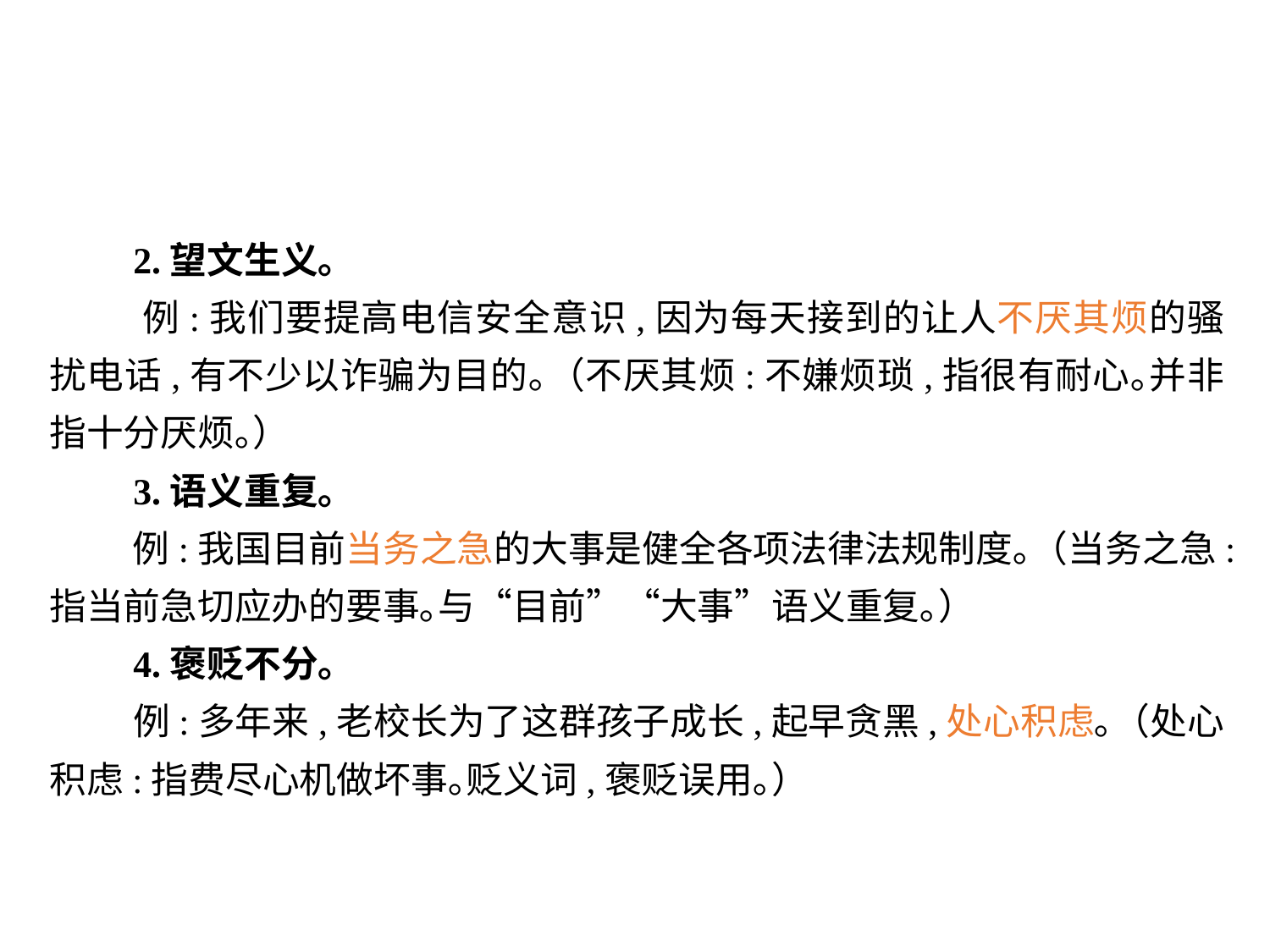

2.望文生义｡
         例:我们要提高电信安全意识,因为每天接到的让人不厌其烦的骚扰电话,有不少以诈骗为目的｡（不厌其烦:不嫌烦琐,指很有耐心｡并非指十分厌烦｡）
         3.语义重复｡
         例:我国目前当务之急的大事是健全各项法律法规制度｡（当务之急:指当前急切应办的要事｡与“目前”“大事”语义重复｡）
         4.褒贬不分｡
         例:多年来,老校长为了这群孩子成长,起早贪黑,处心积虑｡（处心积虑:指费尽心机做坏事｡贬义词,褒贬误用｡）